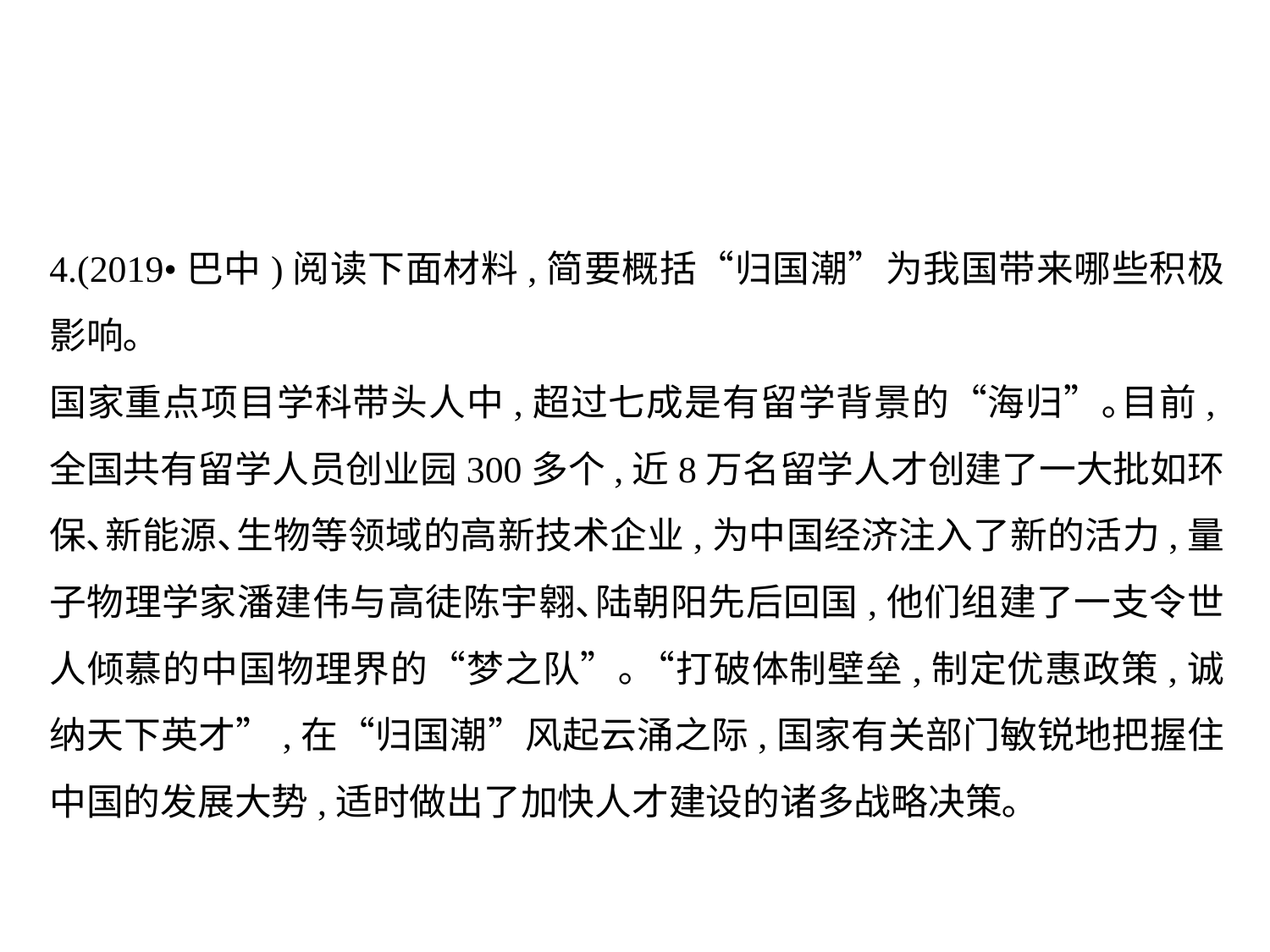

4.(2019•巴中)阅读下面材料,简要概括“归国潮”为我国带来哪些积极影响｡
国家重点项目学科带头人中,超过七成是有留学背景的“海归”｡目前,全国共有留学人员创业园300多个,近8万名留学人才创建了一大批如环保､新能源､生物等领域的高新技术企业,为中国经济注入了新的活力,量子物理学家潘建伟与高徒陈宇翱､陆朝阳先后回国,他们组建了一支令世人倾慕的中国物理界的“梦之队”｡“打破体制壁垒,制定优惠政策,诚纳天下英才”,在“归国潮”风起云涌之际,国家有关部门敏锐地把握住中国的发展大势,适时做出了加快人才建设的诸多战略决策｡